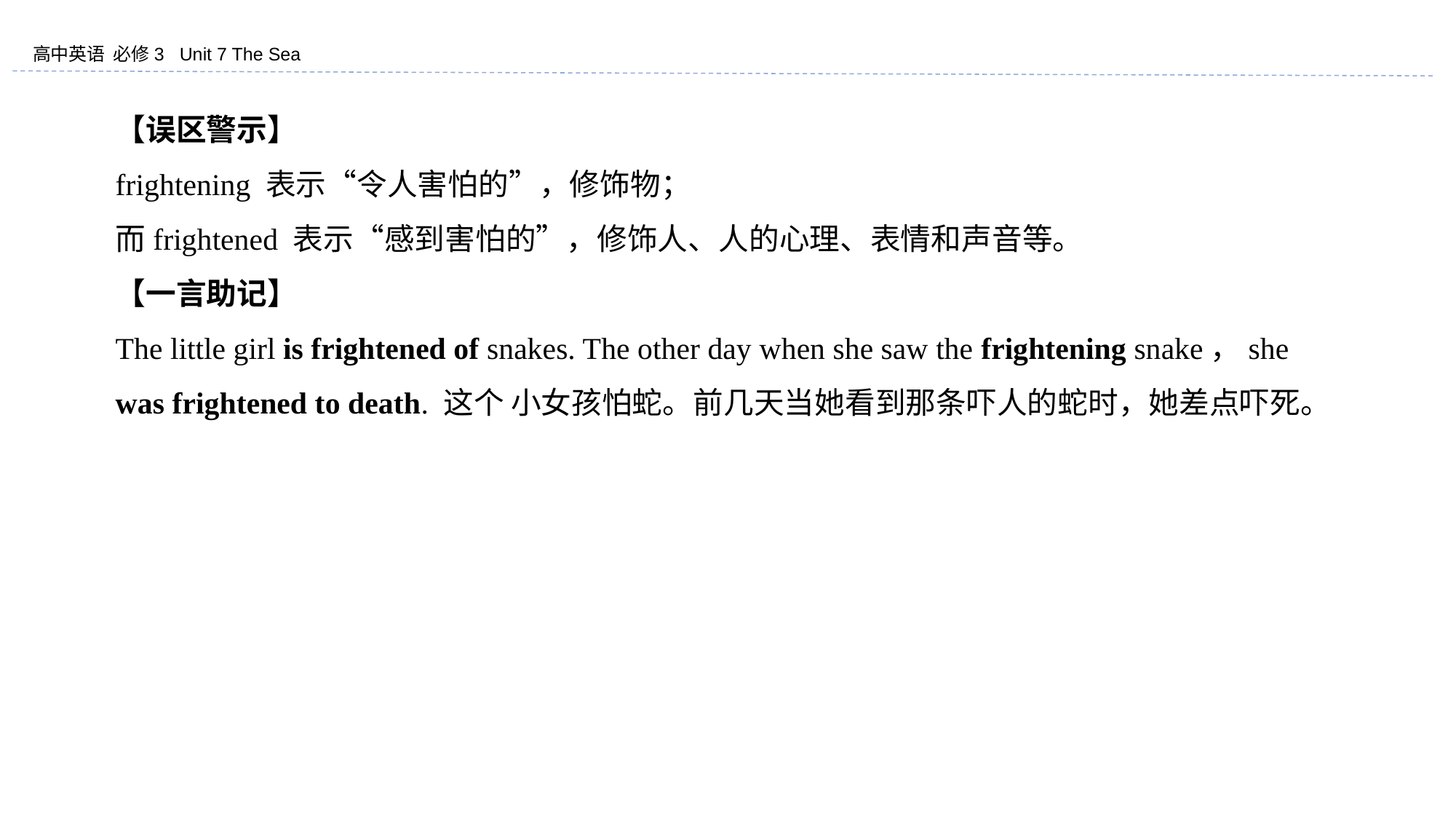

【误区警示】
frightening 表示“令人害怕的”，修饰物；
而frightened 表示“感到害怕的”，修饰人、人的心理、表情和声音等。
【一言助记】
The little girl is frightened of snakes. The other day when she saw the frightening snake，she was frightened to death. 这个 小女孩怕蛇。前几天当她看到那条吓人的蛇时，她差点吓死。